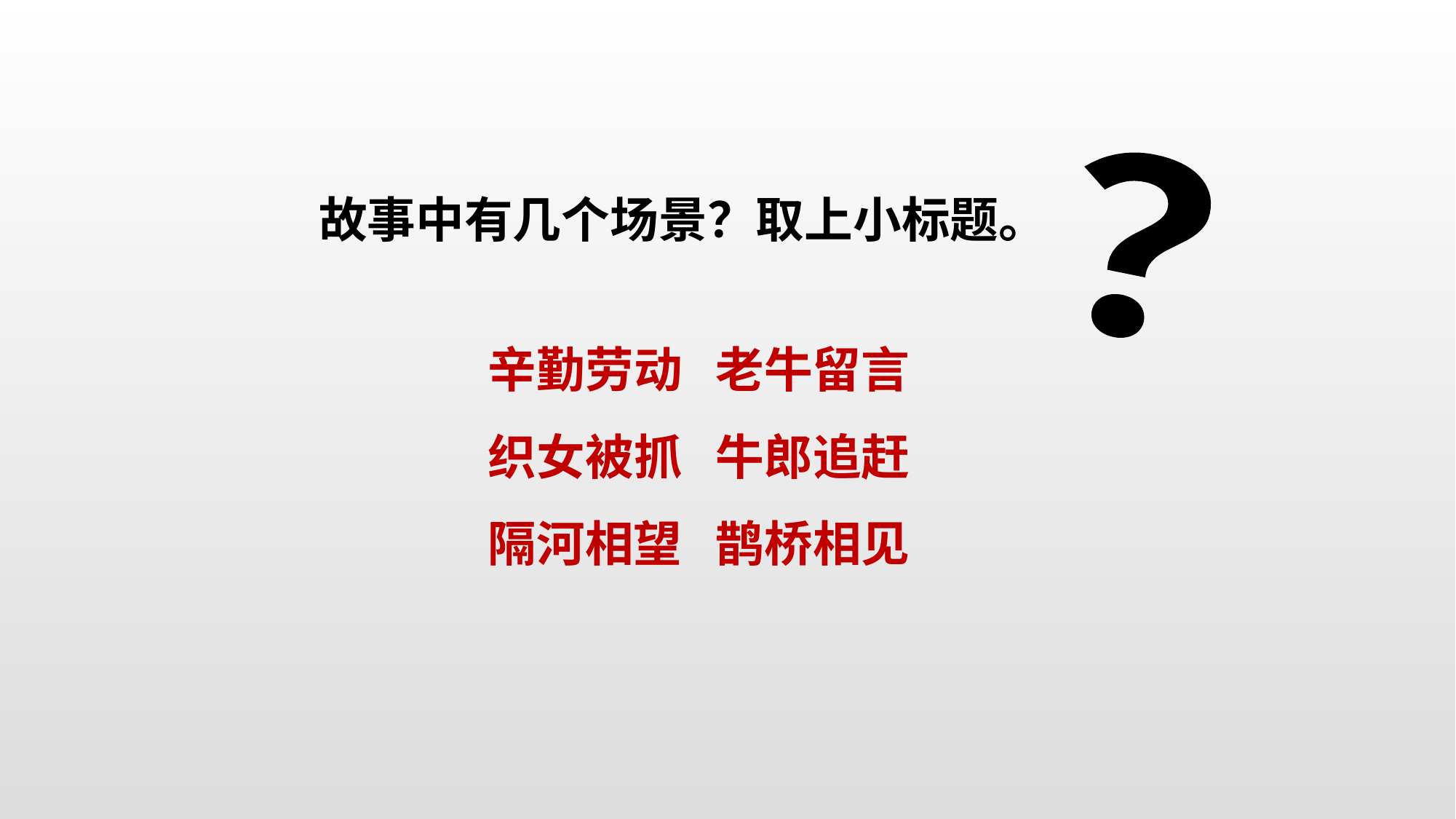

？
故事中有几个场景？取上小标题。
辛勤劳动   老牛留言
织女被抓   牛郎追赶
隔河相望   鹊桥相见